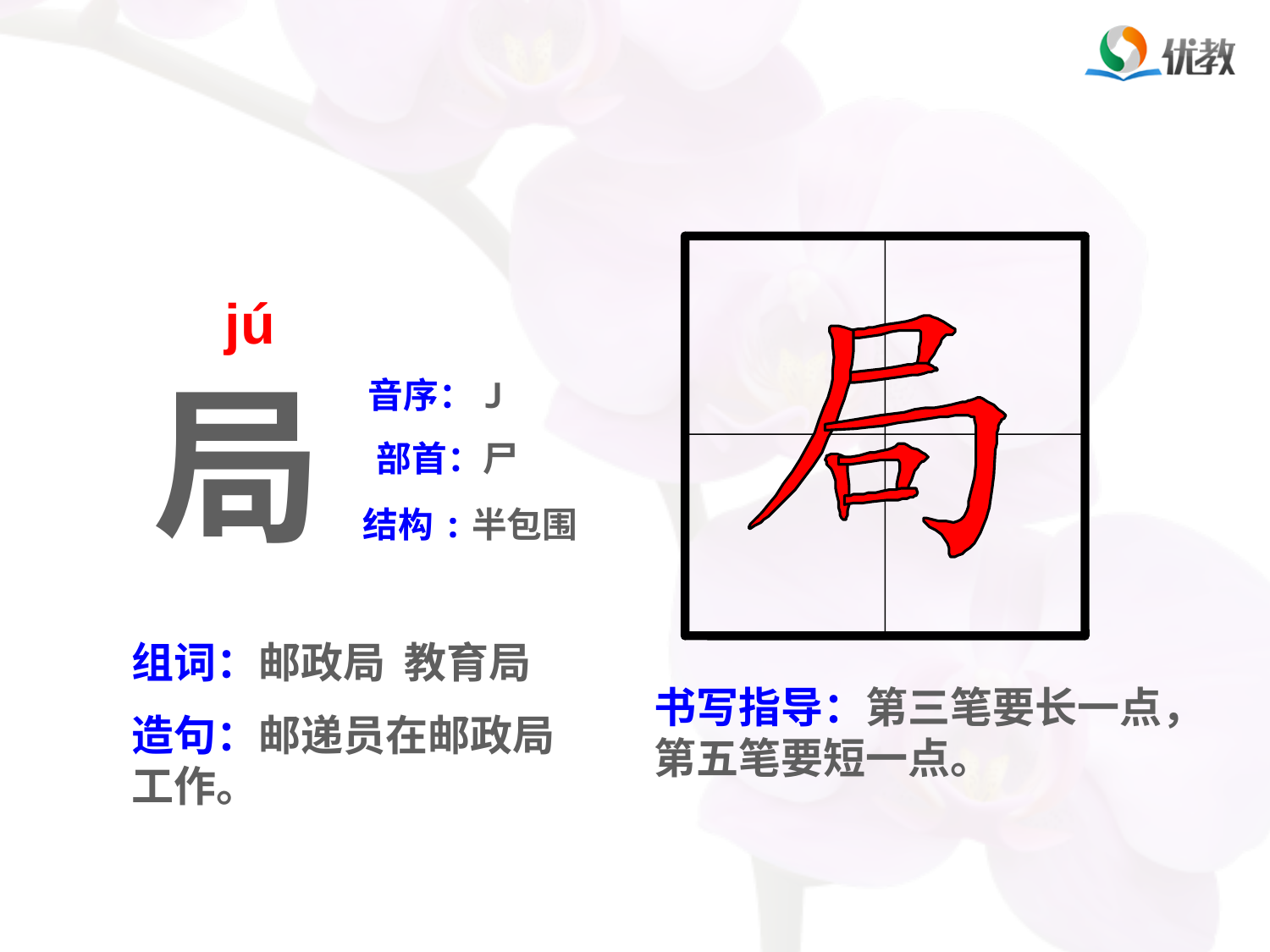

jú

局

音序：J

部首：尸

结构:半包围
组词：邮政局  教育局
书写指导：第三笔要长一点，第五笔要短一点。
造句：邮递员在邮政局工作。